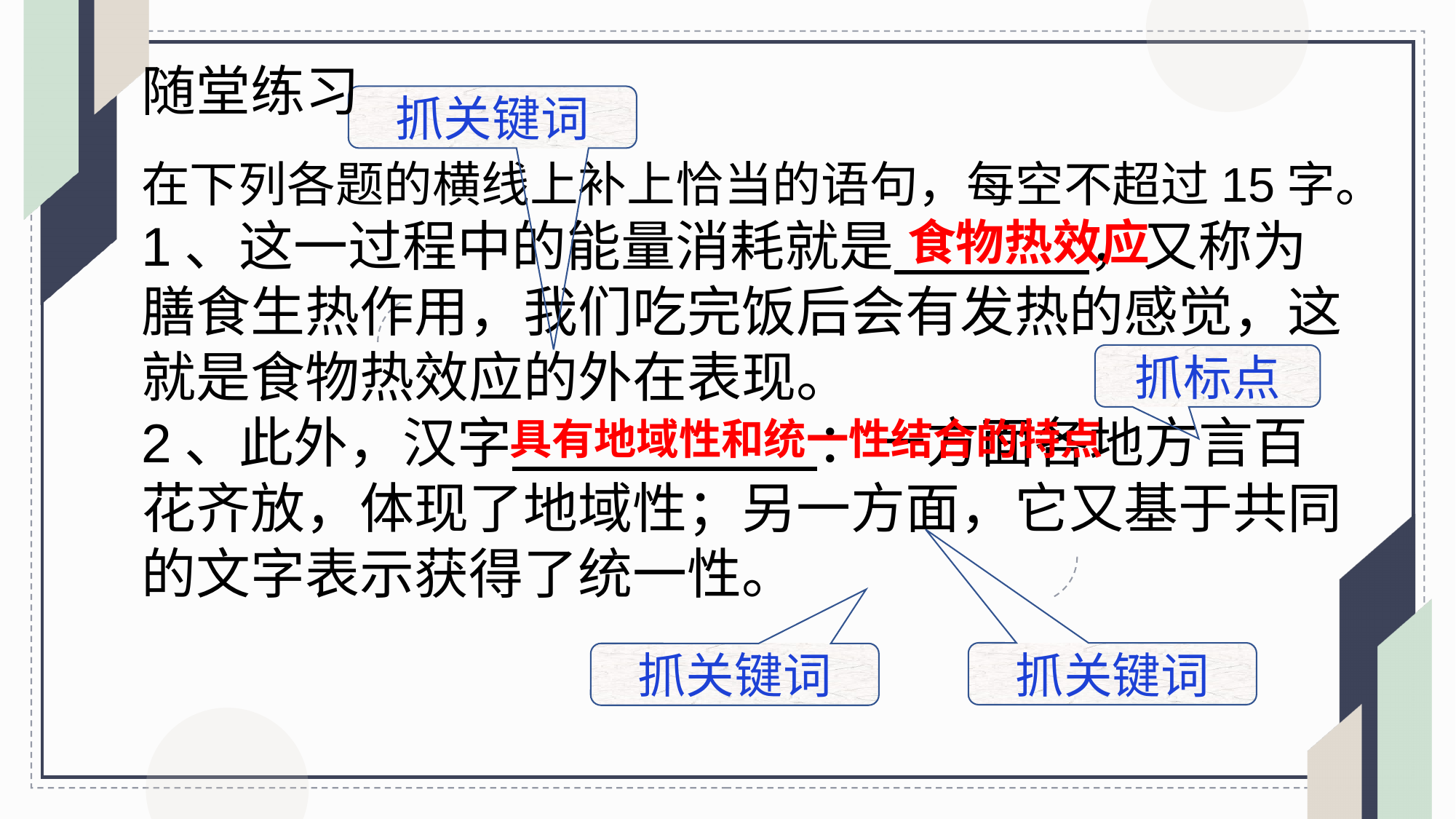

随堂练习
抓关键词
在下列各题的横线上补上恰当的语句，每空不超过15字。
1、这一过程中的能量消耗就是                ，又称为膳食生热作用，我们吃完饭后会有发热的感觉，这就是食物热效应的外在表现。
2、此外，汉字                         ：一方面各地方言百花齐放，体现了地域性；另一方面，它又基于共同的文字表示获得了统一性。
食物热效应

抓标点
具有地域性和统一性结合的特点

抓关键词
抓关键词